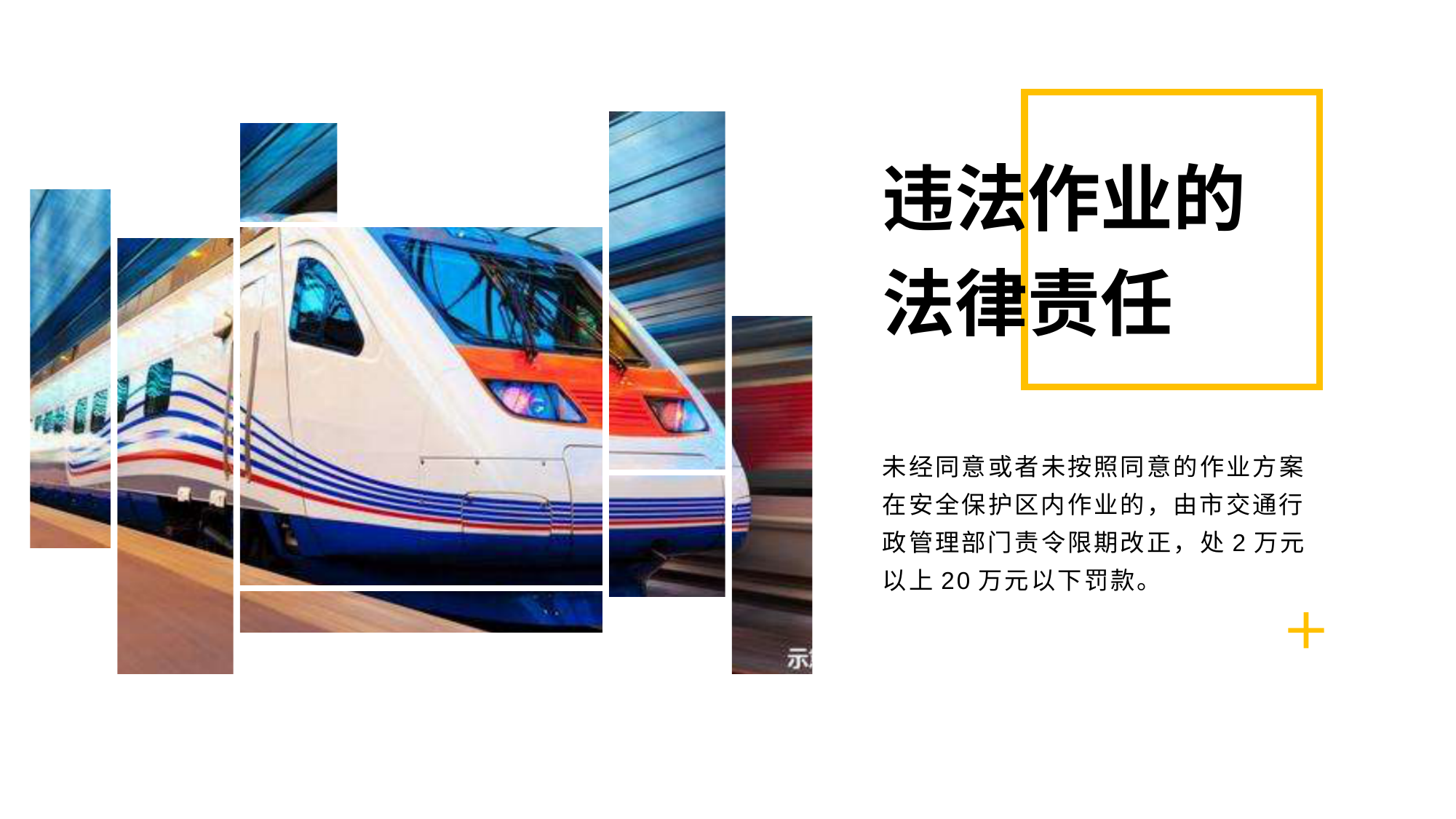

违法作业的法律责任
未经同意或者未按照同意的作业方案在安全保护区内作业的，由市交通行政管理部门责令限期改正，处2万元以上20万元以下罚款。